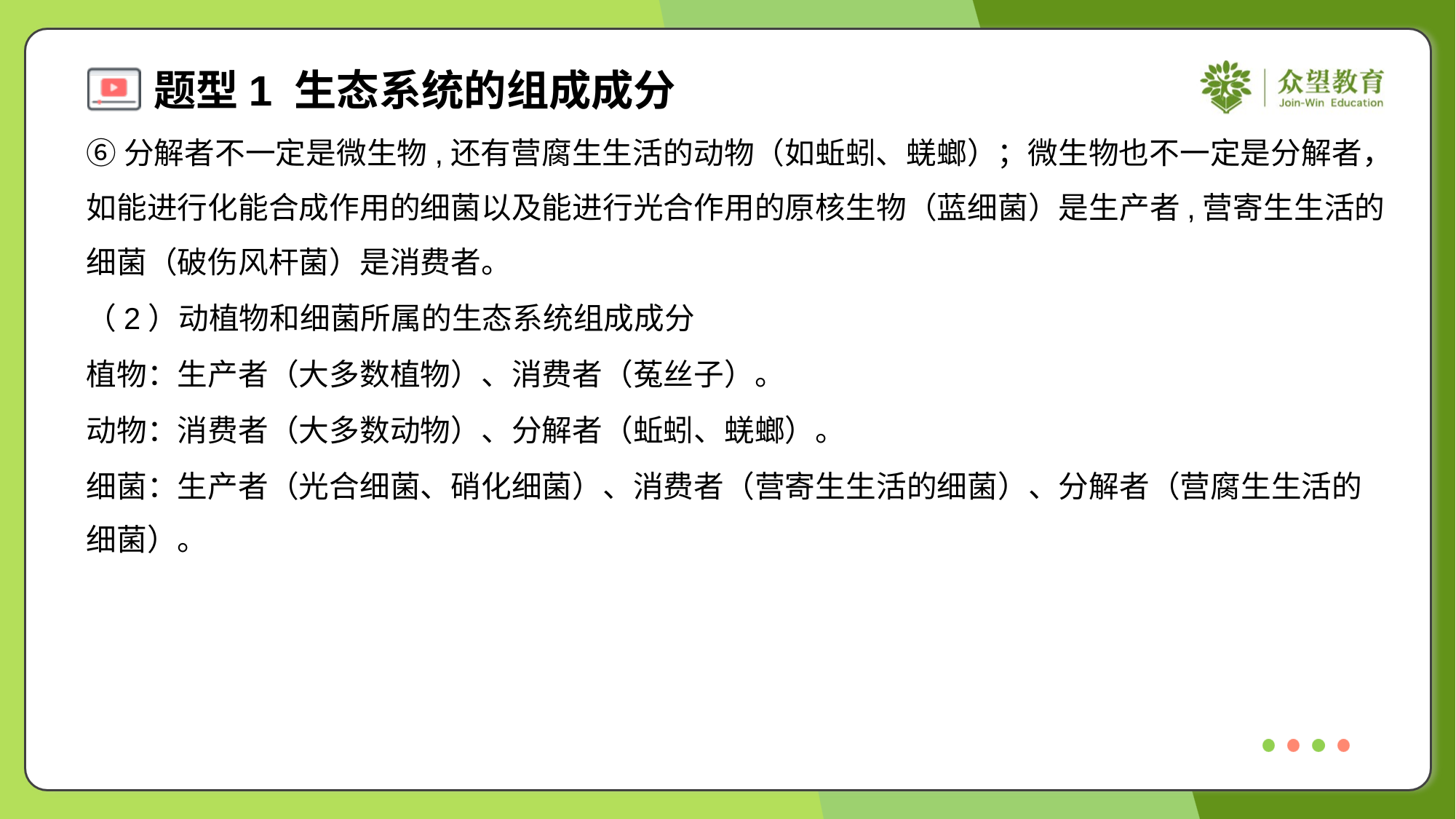

⑥分解者不一定是微生物,还有营腐生生活的动物（如蚯蚓、蜣螂）；微生物也不一定是分解者，
如能进行化能合成作用的细菌以及能进行光合作用的原核生物（蓝细菌）是生产者,营寄生生活的
细菌（破伤风杆菌）是消费者。
（2）动植物和细菌所属的生态系统组成成分
植物：生产者（大多数植物）、消费者（菟丝子）。
动物：消费者（大多数动物）、分解者（蚯蚓、蜣螂）。
细菌：生产者（光合细菌、硝化细菌）、消费者（营寄生生活的细菌）、分解者（营腐生生活的
细菌）。